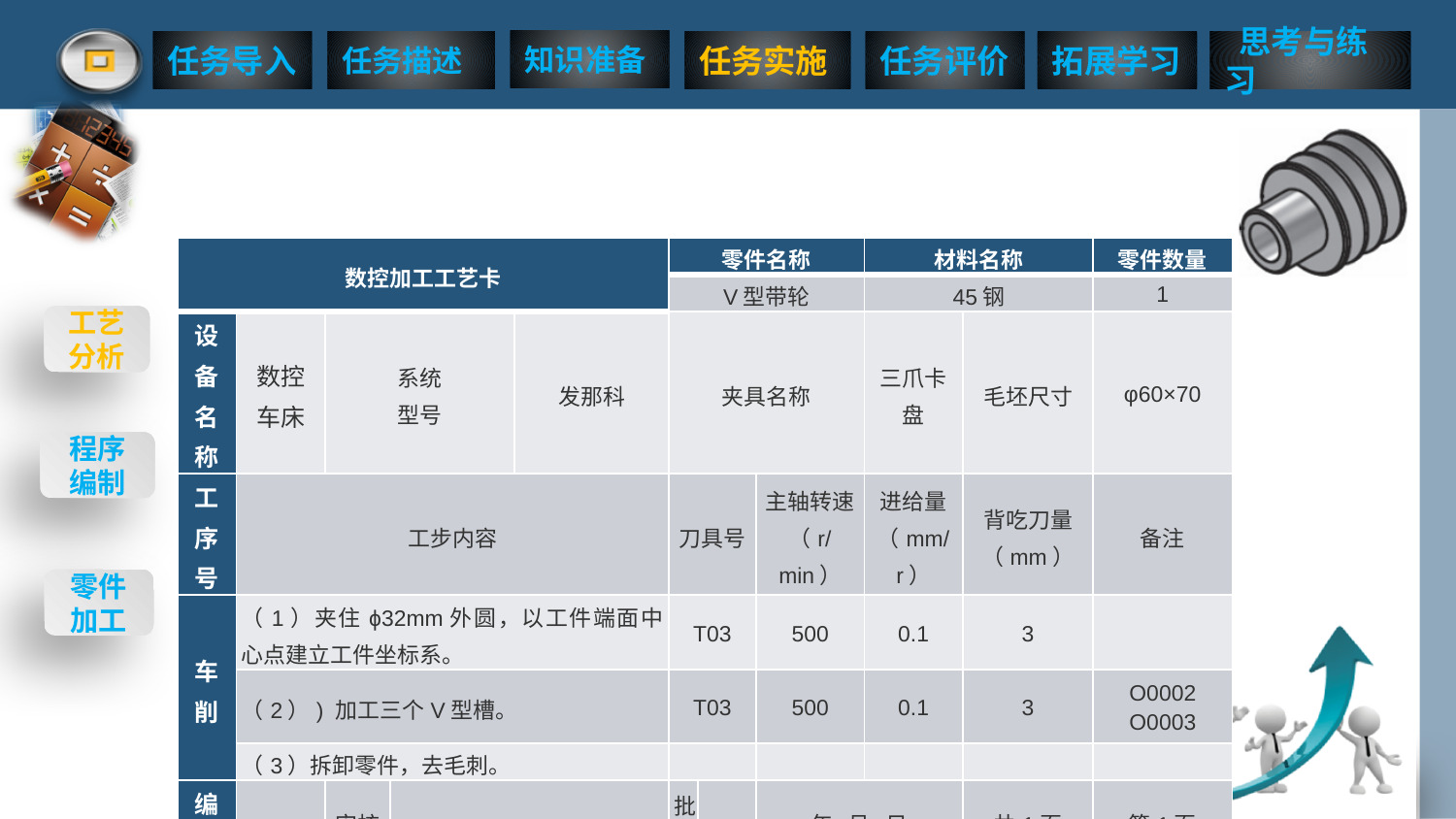

| 数控加工工艺卡 |  |  |  |  | 零件名称 |  |  | 材料名称 |  | 零件数量 |
| --- | --- | --- | --- | --- | --- | --- | --- | --- | --- | --- |
|  |  |  |  |  | V型带轮 |  |  | 45钢 |  | 1 |
| 设备名称 | 数控 车床 | 系统 型号 | 发那科 | 发那科 | 夹具名称 |  |  | 三爪卡盘 | 毛坯尺寸 | φ60×70 |
| 工序号 | 工步内容 |  |  |  | 刀具号 |  | 主轴转速 （r/min） | 进给量 （mm/r） | 背吃刀量 （mm） | 备注 |
| 车削 | （1）夹住ϕ32mm外圆，以工件端面中心点建立工件坐标系。 |  |  |  | T03 |  | 500 | 0.1 | 3 |  |
|  | （2）) 加工三个V型槽。 |  |  |  | T03 |  | 500 | 0.1 | 3 | O0002 O0003 |
|  | （3）拆卸零件，去毛刺。 |  |  |  |  |  |  |  |  |  |
| 编制 |  | 审核 |  |  | 批准 |  | 年 月 日 |  | 共1页 | 第1页 |